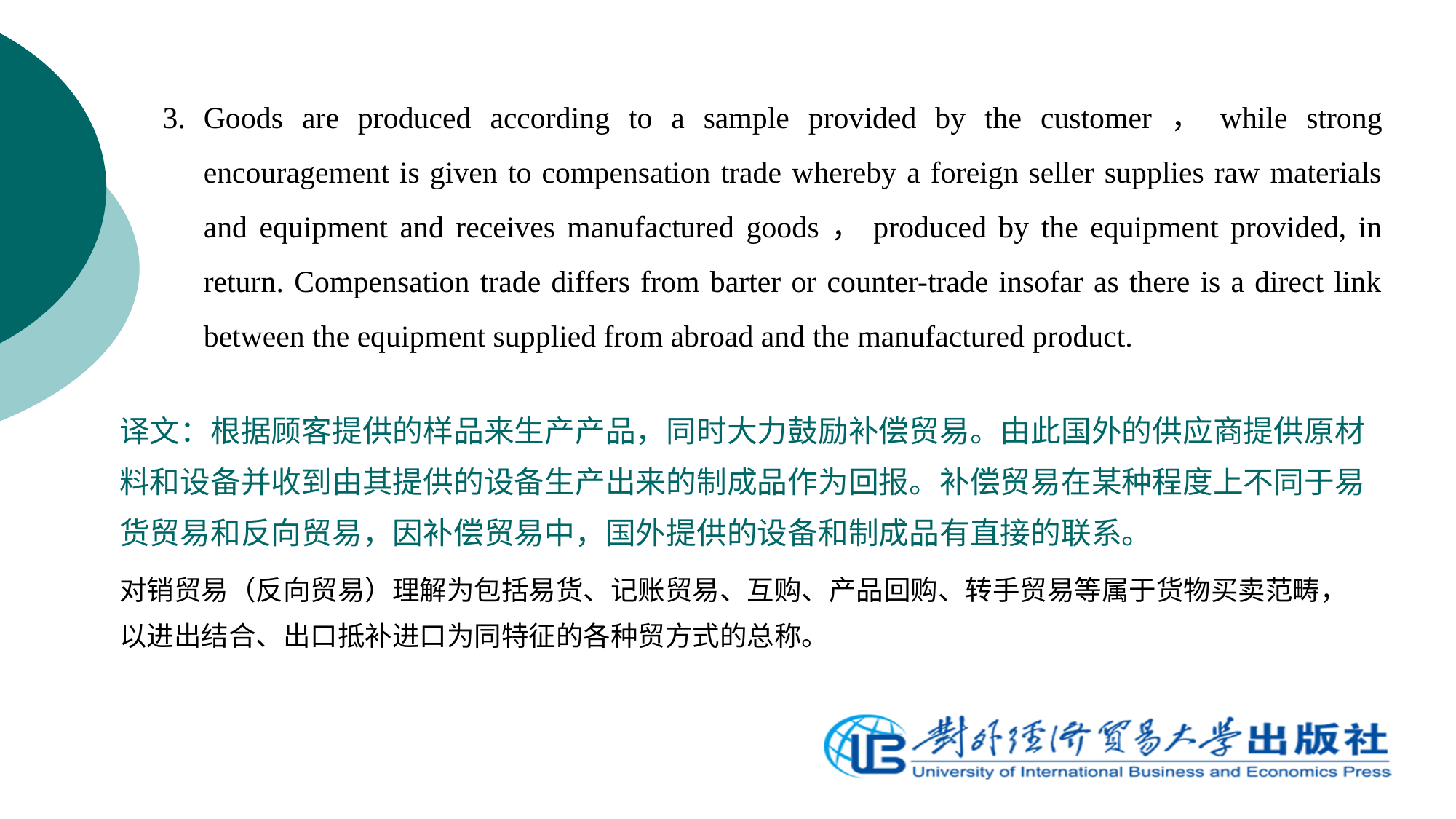

3.	Goods are produced according to a sample provided by the customer，while strong encouragement is given to compensation trade whereby a foreign seller supplies raw materials and equipment and receives manufactured goods，produced by the equipment provided, in return. Compensation trade differs from barter or counter-trade insofar as there is a direct link between the equipment supplied from abroad and the manufactured product.
译文：根据顾客提供的样品来生产产品，同时大力鼓励补偿贸易。由此国外的供应商提供原材料和设备并收到由其提供的设备生产出来的制成品作为回报。补偿贸易在某种程度上不同于易货贸易和反向贸易，因补偿贸易中，国外提供的设备和制成品有直接的联系。
对销贸易（反向贸易）理解为包括易货、记账贸易、互购、产品回购、转手贸易等属于货物买卖范畴，以进出结合、出口抵补进口为同特征的各种贸方式的总称。